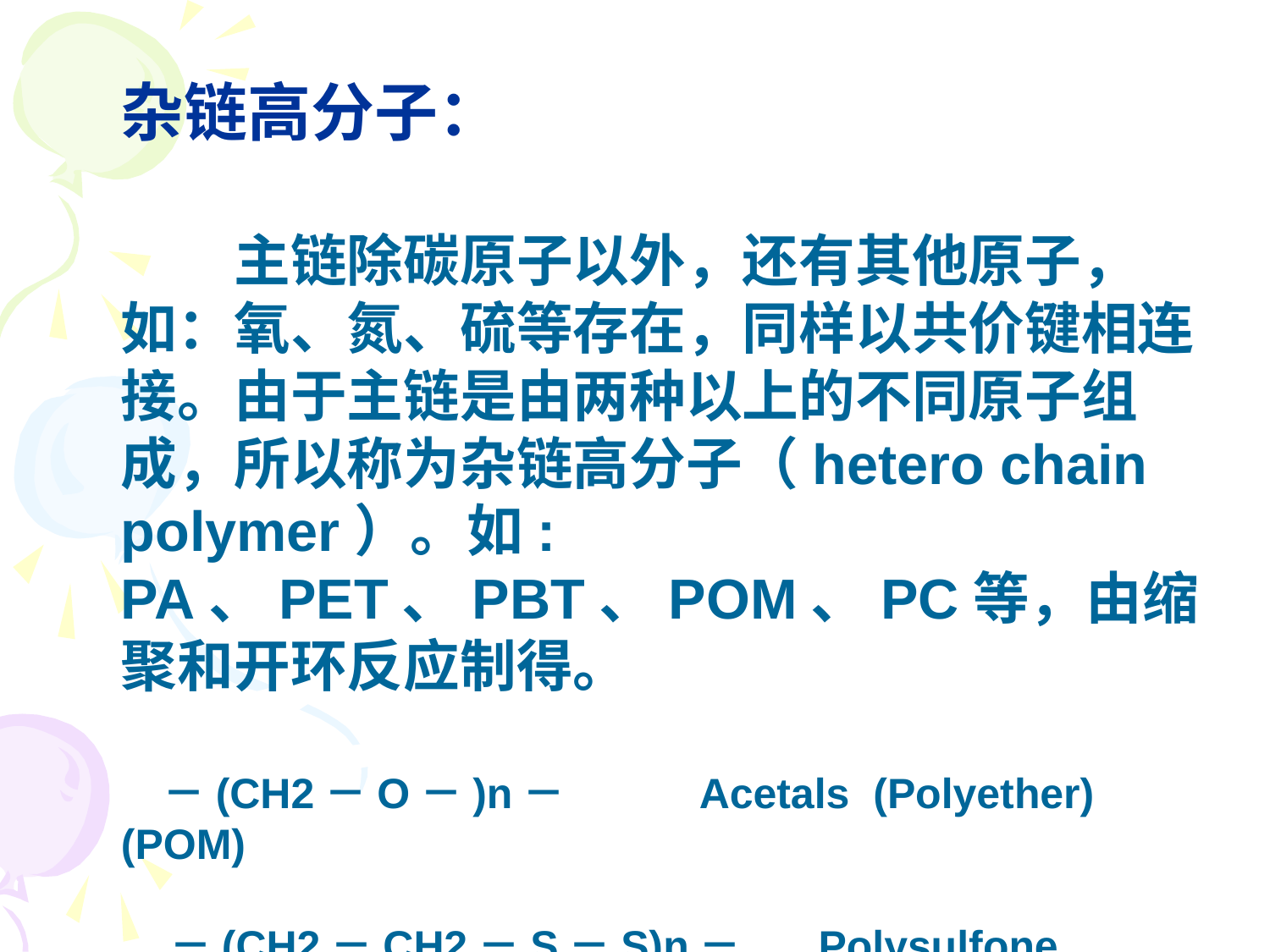

杂链高分子：

　　主链除碳原子以外，还有其他原子，如：氧、氮、硫等存在，同样以共价键相连接。由于主链是由两种以上的不同原子组成，所以称为杂链高分子（hetero chain polymer）。如: PA、PET、PBT、POM、PC等，由缩聚和开环反应制得。

　－(CH2－O－)n－             Acetals  (Polyether) (POM)

    －(CH2－CH2－S－S)n－       Polysulfone Rubber